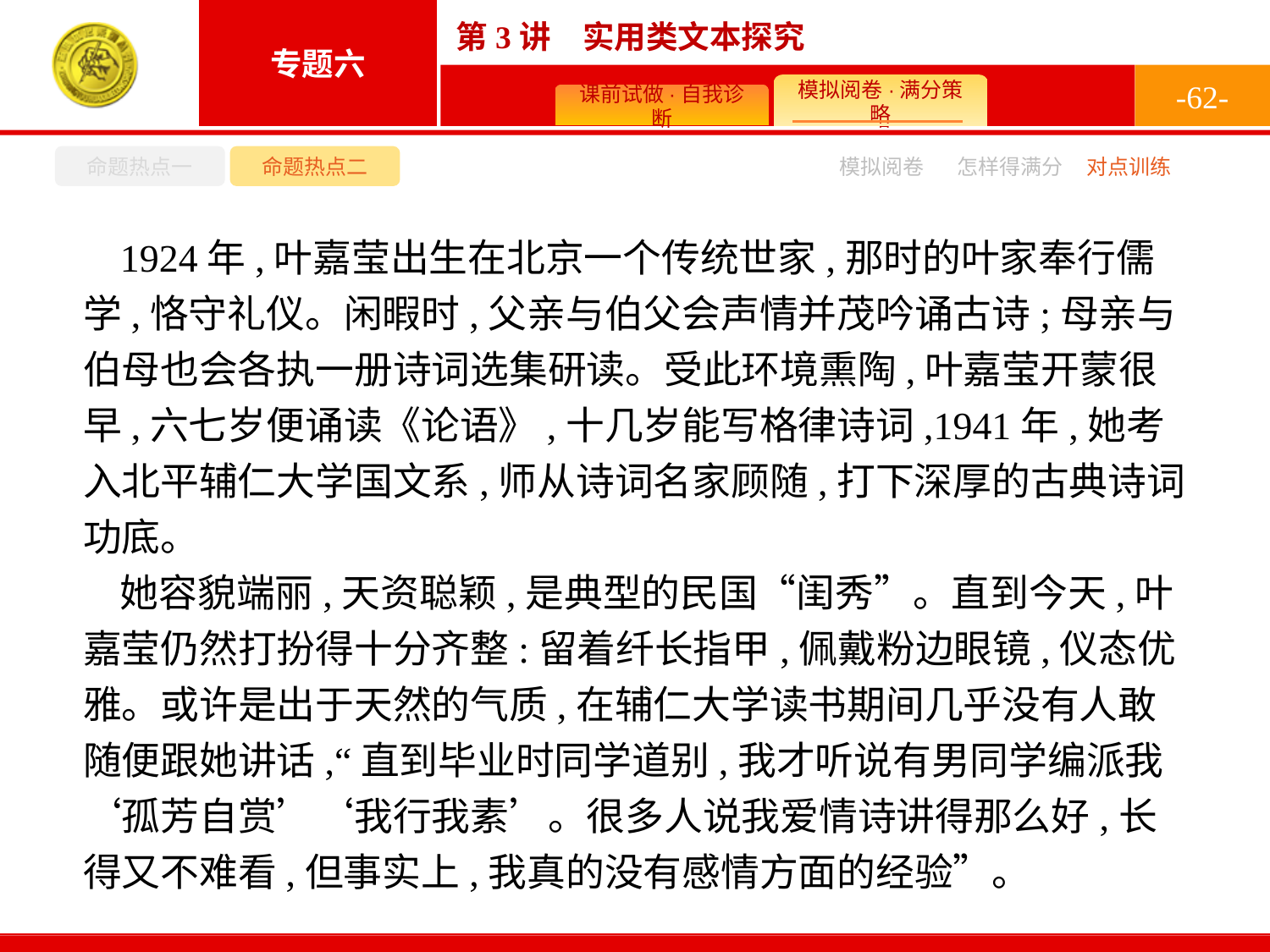

-62-
命题热点一
命题热点二
怎样得满分
模拟阅卷
对点训练
1924年,叶嘉莹出生在北京一个传统世家,那时的叶家奉行儒学,恪守礼仪。闲暇时,父亲与伯父会声情并茂吟诵古诗;母亲与伯母也会各执一册诗词选集研读。受此环境熏陶,叶嘉莹开蒙很早,六七岁便诵读《论语》,十几岁能写格律诗词,1941年,她考入北平辅仁大学国文系,师从诗词名家顾随,打下深厚的古典诗词功底。
她容貌端丽,天资聪颖,是典型的民国“闺秀”。直到今天,叶嘉莹仍然打扮得十分齐整:留着纤长指甲,佩戴粉边眼镜,仪态优雅。或许是出于天然的气质,在辅仁大学读书期间几乎没有人敢随便跟她讲话,“直到毕业时同学道别,我才听说有男同学编派我‘孤芳自赏’‘我行我素’。很多人说我爱情诗讲得那么好,长得又不难看,但事实上,我真的没有感情方面的经验”。